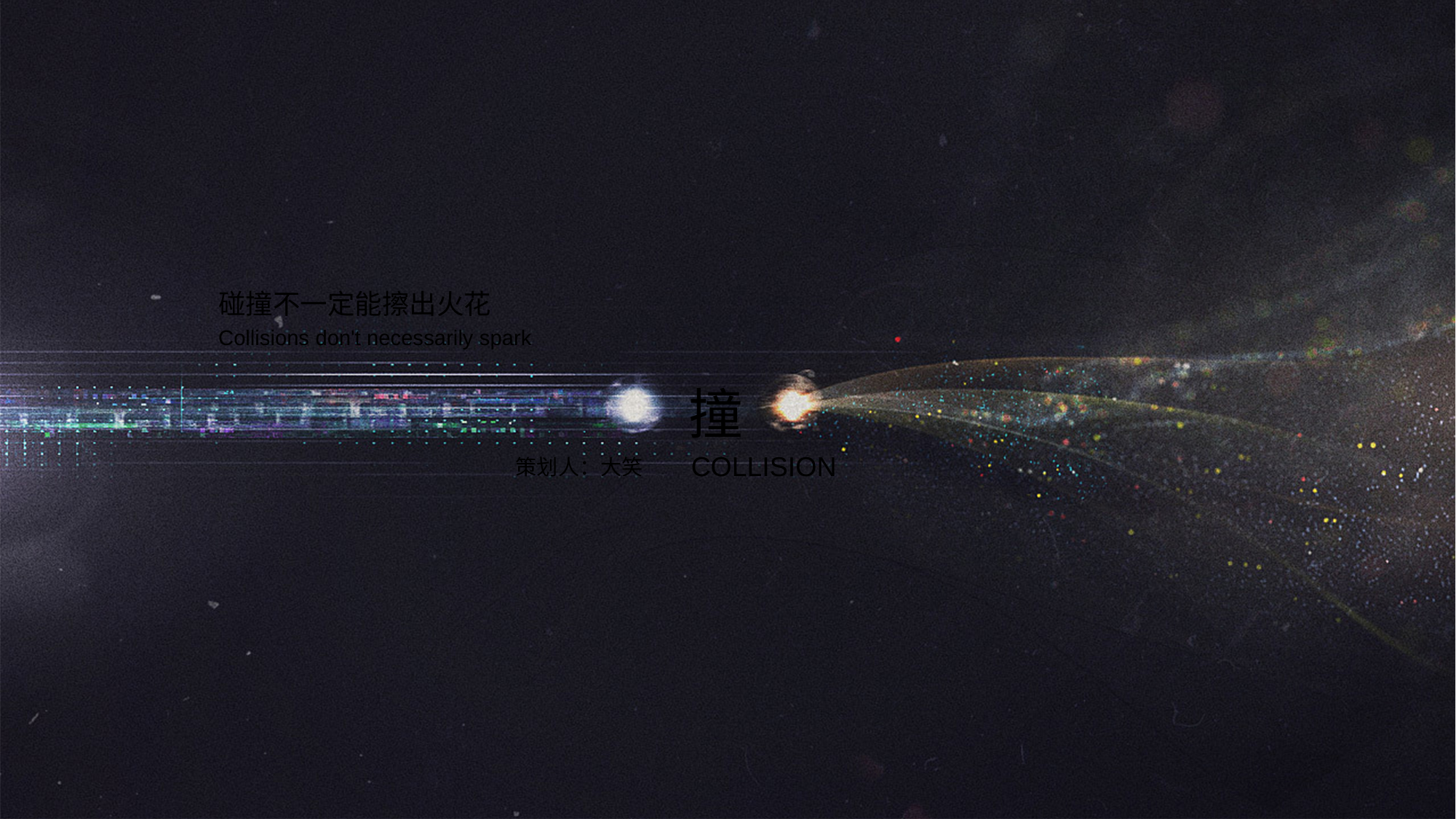

碰撞不一定能擦出火花
Collisions don't necessarily spark
撞
COLLISION
策划人：大笑